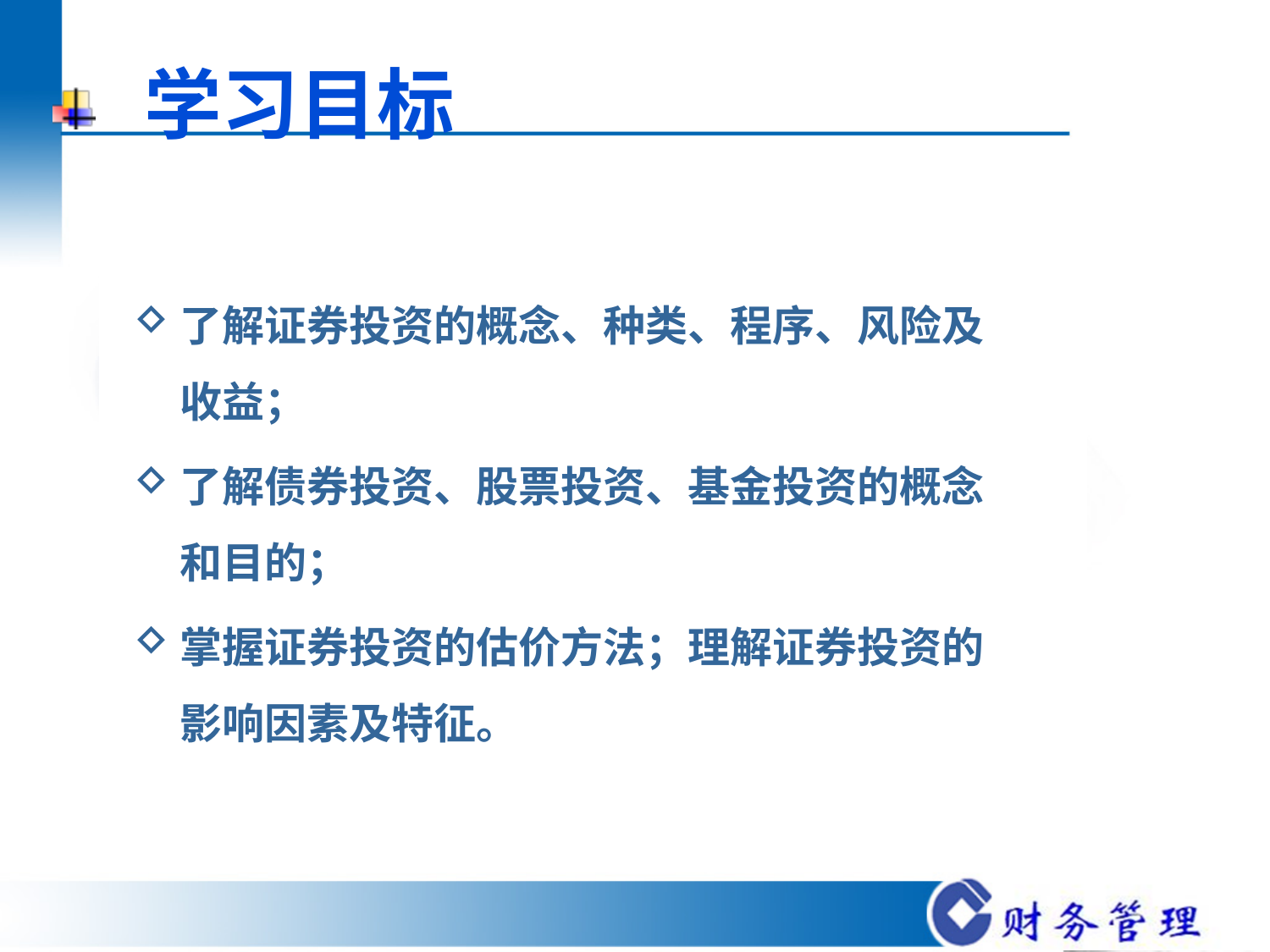

学习目标
了解证券投资的概念、种类、程序、风险及收益；
了解债券投资、股票投资、基金投资的概念和目的；
掌握证券投资的估价方法；理解证券投资的影响因素及特征。